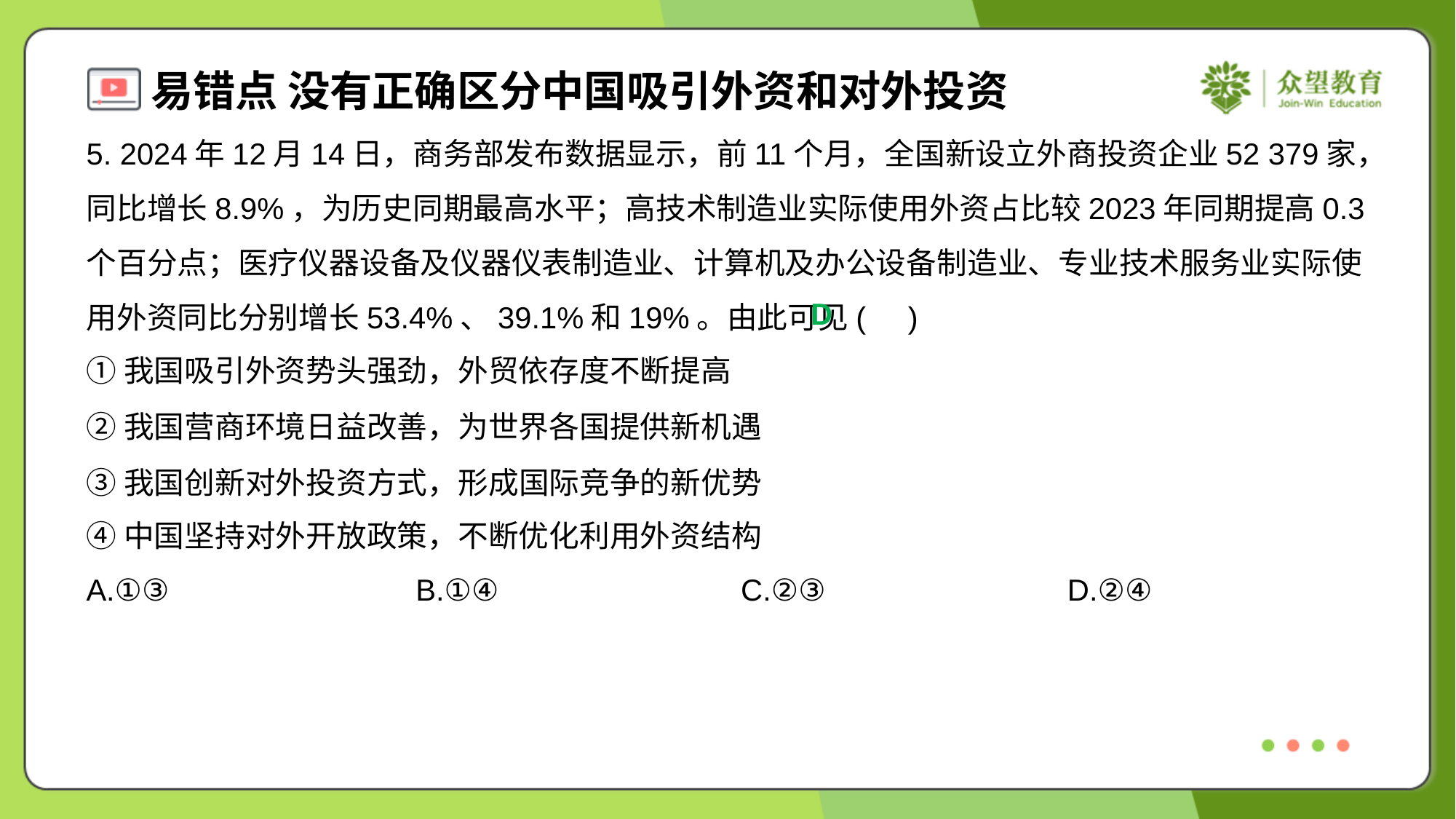

5. 2024年12月14日，商务部发布数据显示，前11个月，全国新设立外商投资企业52 379家，同比增长8.9%，为历史同期最高水平；高技术制造业实际使用外资占比较2023年同期提高0.3个百分点；医疗仪器设备及仪器仪表制造业、计算机及办公设备制造业、专业技术服务业实际使用外资同比分别增长53.4%、39.1%和19%。由此可见(     )
D
①我国吸引外资势头强劲，外贸依存度不断提高
②我国营商环境日益改善，为世界各国提供新机遇
③我国创新对外投资方式，形成国际竞争的新优势
④中国坚持对外开放政策，不断优化利用外资结构
A.①③	B.①④	C.②③	D.②④